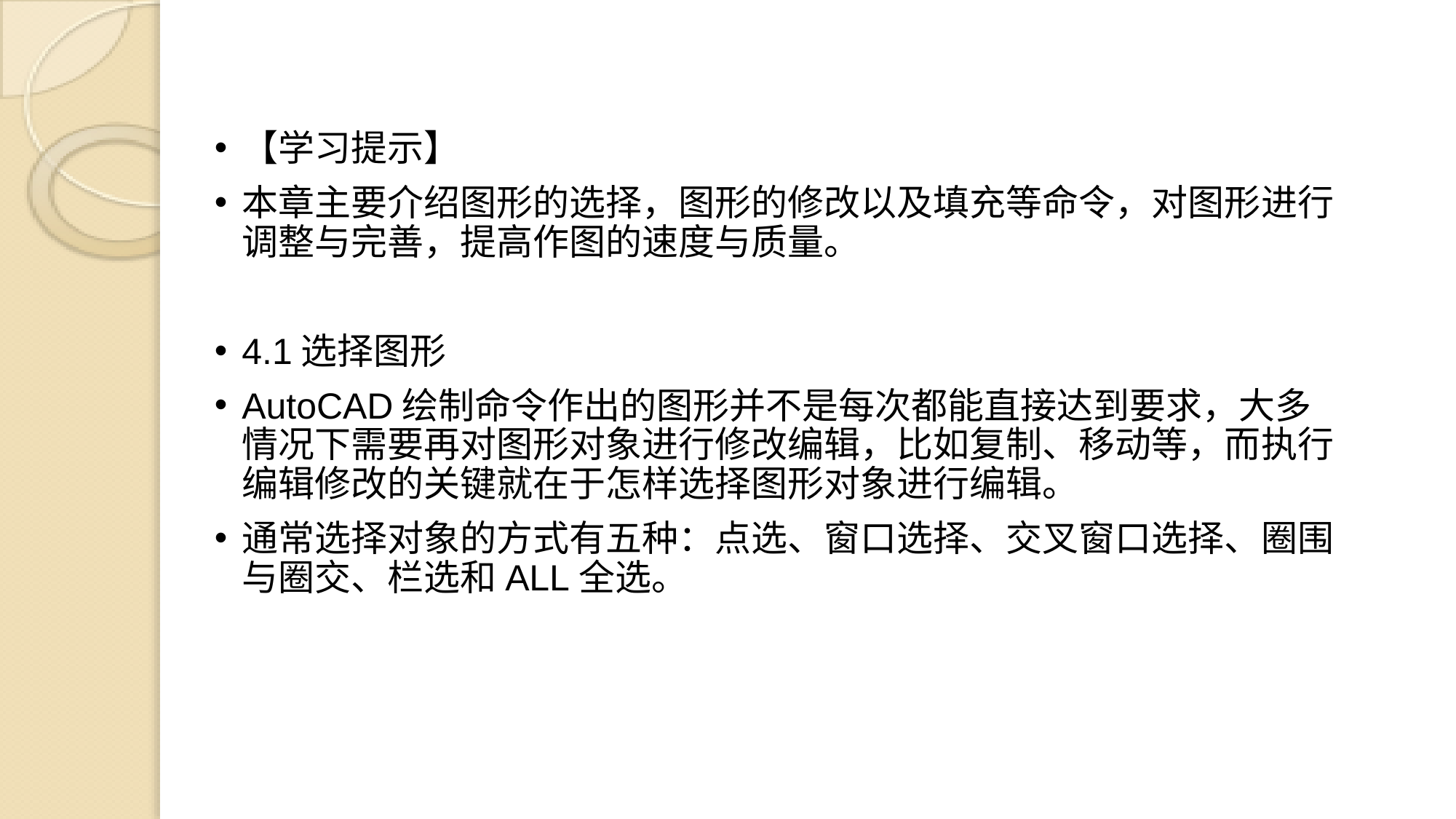

【学习提示】
本章主要介绍图形的选择，图形的修改以及填充等命令，对图形进行调整与完善，提高作图的速度与质量。

4.1选择图形
AutoCAD绘制命令作出的图形并不是每次都能直接达到要求，大多情况下需要再对图形对象进行修改编辑，比如复制、移动等，而执行编辑修改的关键就在于怎样选择图形对象进行编辑。
通常选择对象的方式有五种：点选、窗口选择、交叉窗口选择、圈围与圈交、栏选和ALL全选。